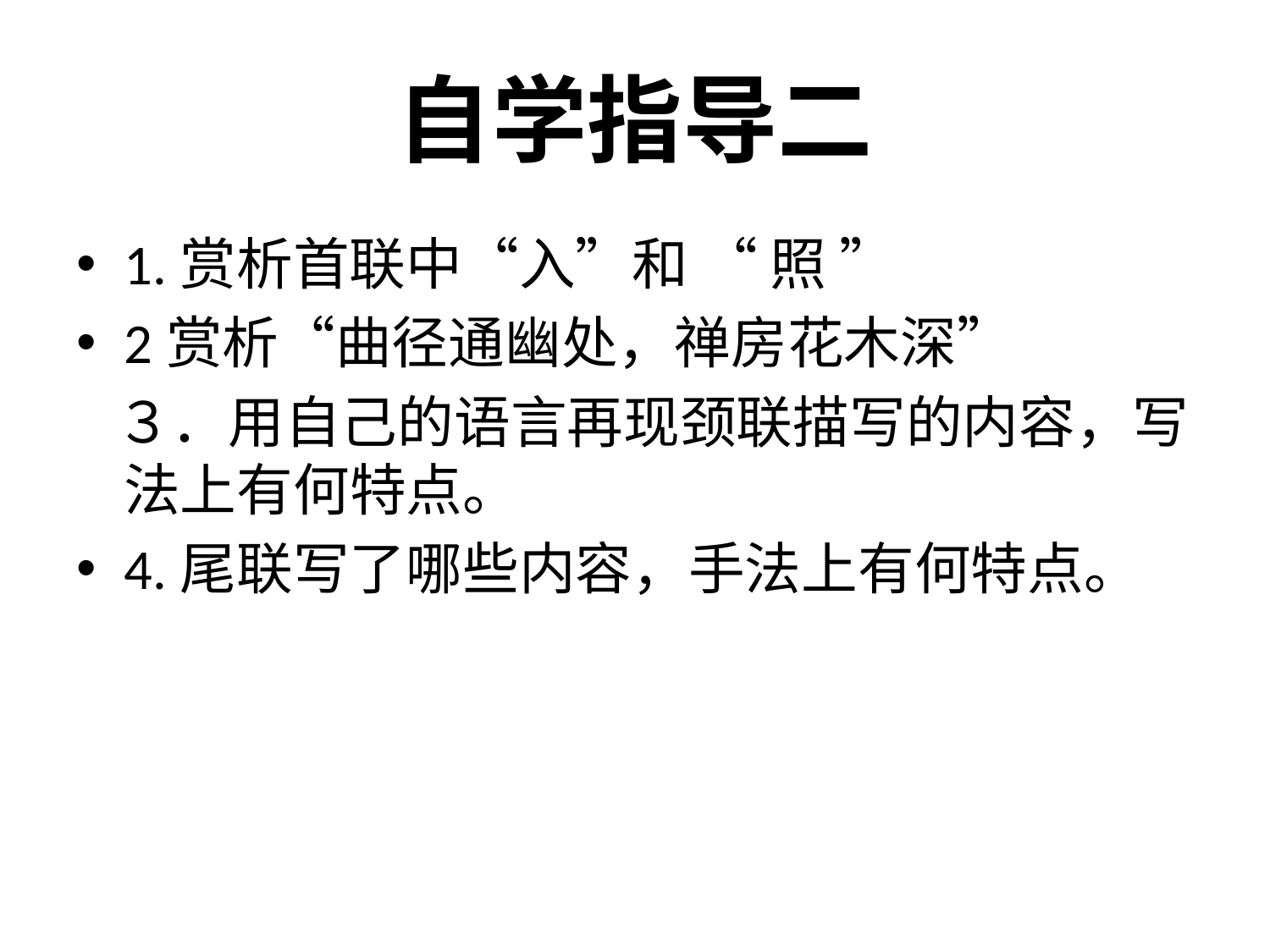

# 自学指导二
1.赏析首联中“入”和 “ 照 ”
2赏析“曲径通幽处，禅房花木深”
  ３．用自己的语言再现颈联描写的内容，写法上有何特点。
4.尾联写了哪些内容，手法上有何特点。